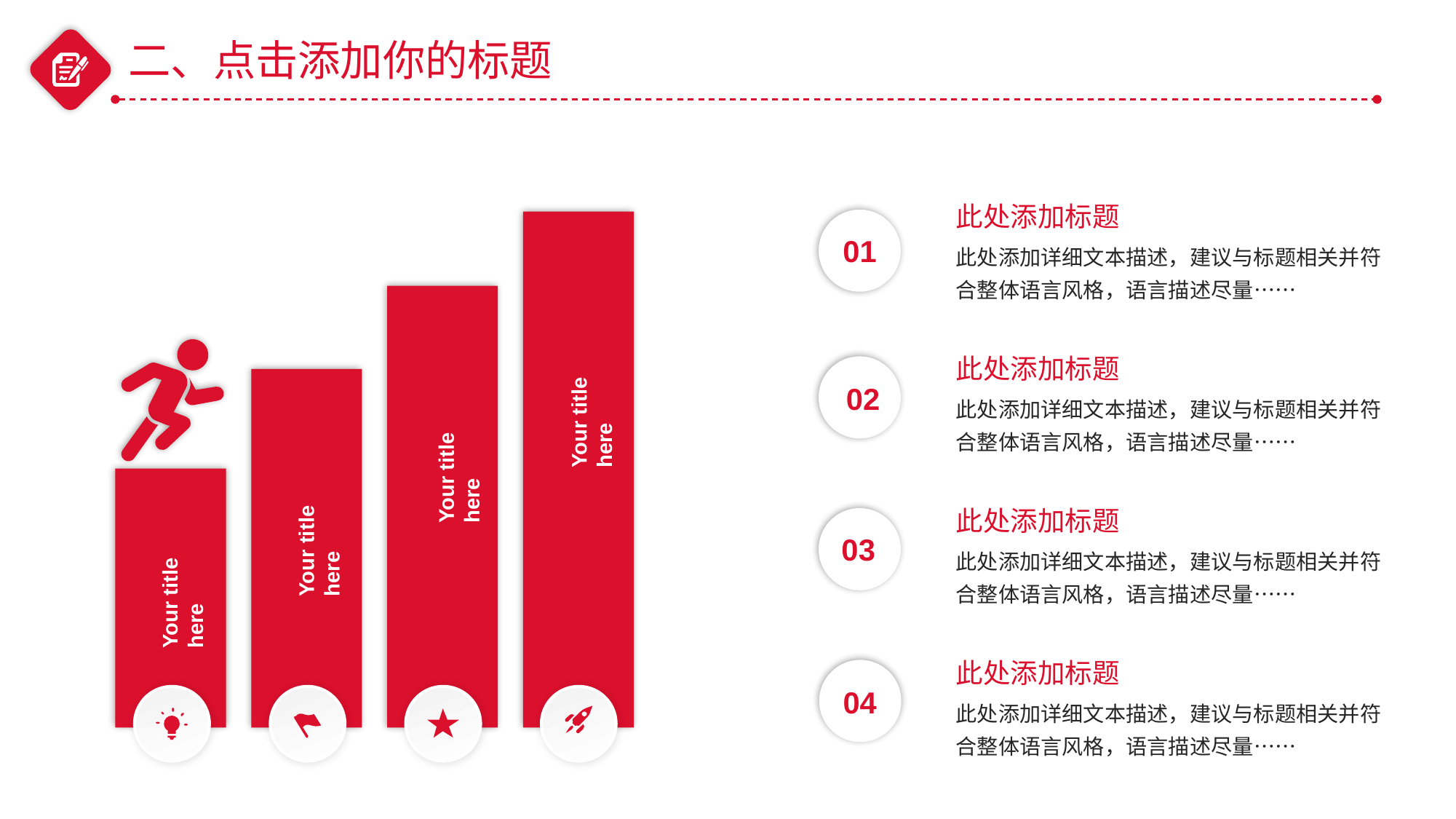

二、点击添加你的标题

此处添加标题
此处添加详细文本描述，建议与标题相关并符合整体语言风格，语言描述尽量……

01

此处添加标题
此处添加详细文本描述，建议与标题相关并符合整体语言风格，语言描述尽量……

02
Your title here
Your title here

此处添加标题
此处添加详细文本描述，建议与标题相关并符合整体语言风格，语言描述尽量……
Your title here

03
Your title here
此处添加标题
此处添加详细文本描述，建议与标题相关并符合整体语言风格，语言描述尽量……

04